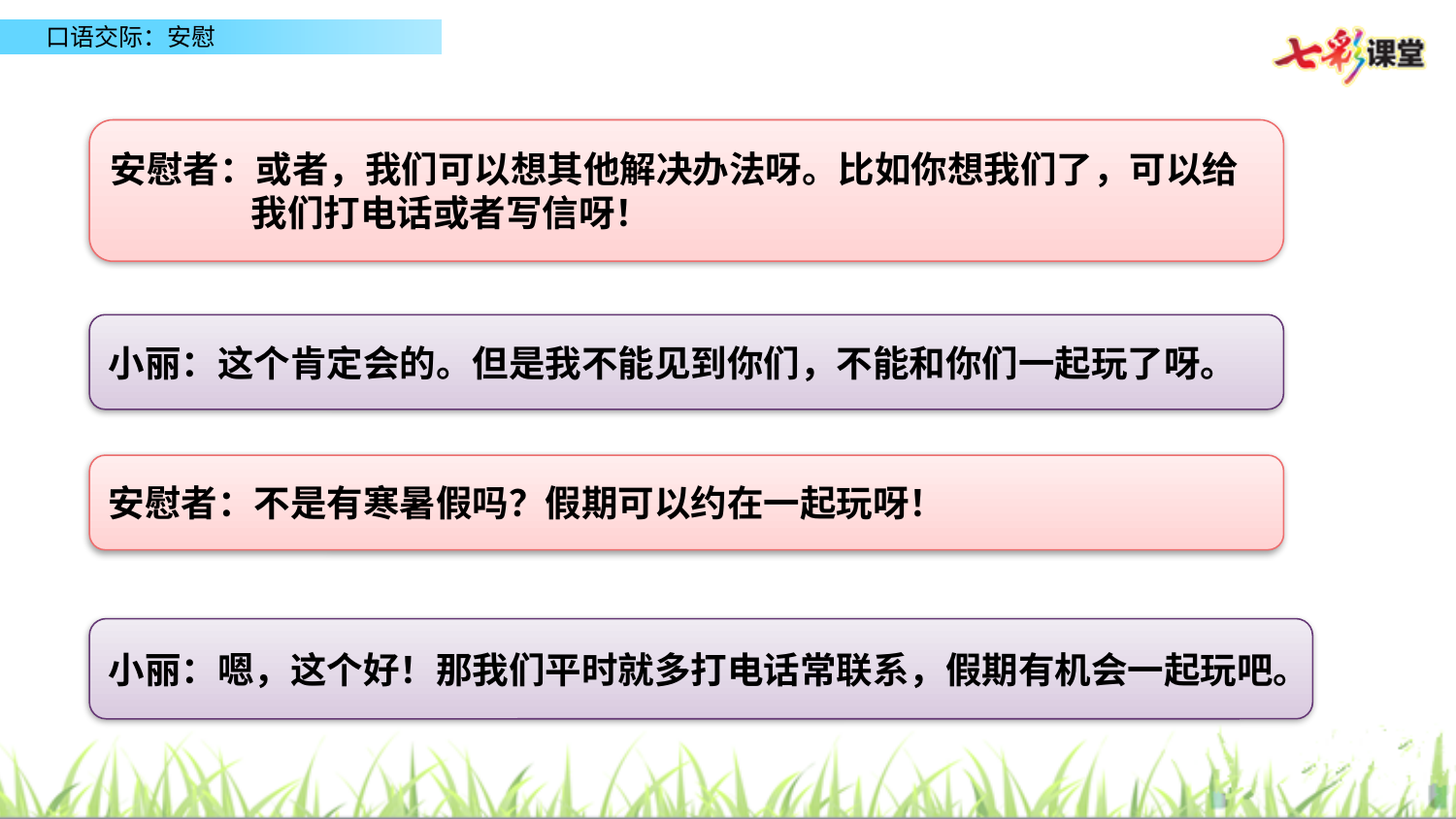

安慰者：或者，我们可以想其他解决办法呀。比如你想我们了，可以给
                我们打电话或者写信呀！
小丽：这个肯定会的。但是我不能见到你们，不能和你们一起玩了呀。
安慰者：不是有寒暑假吗？假期可以约在一起玩呀！
小丽：嗯，这个好！那我们平时就多打电话常联系，假期有机会一起玩吧。